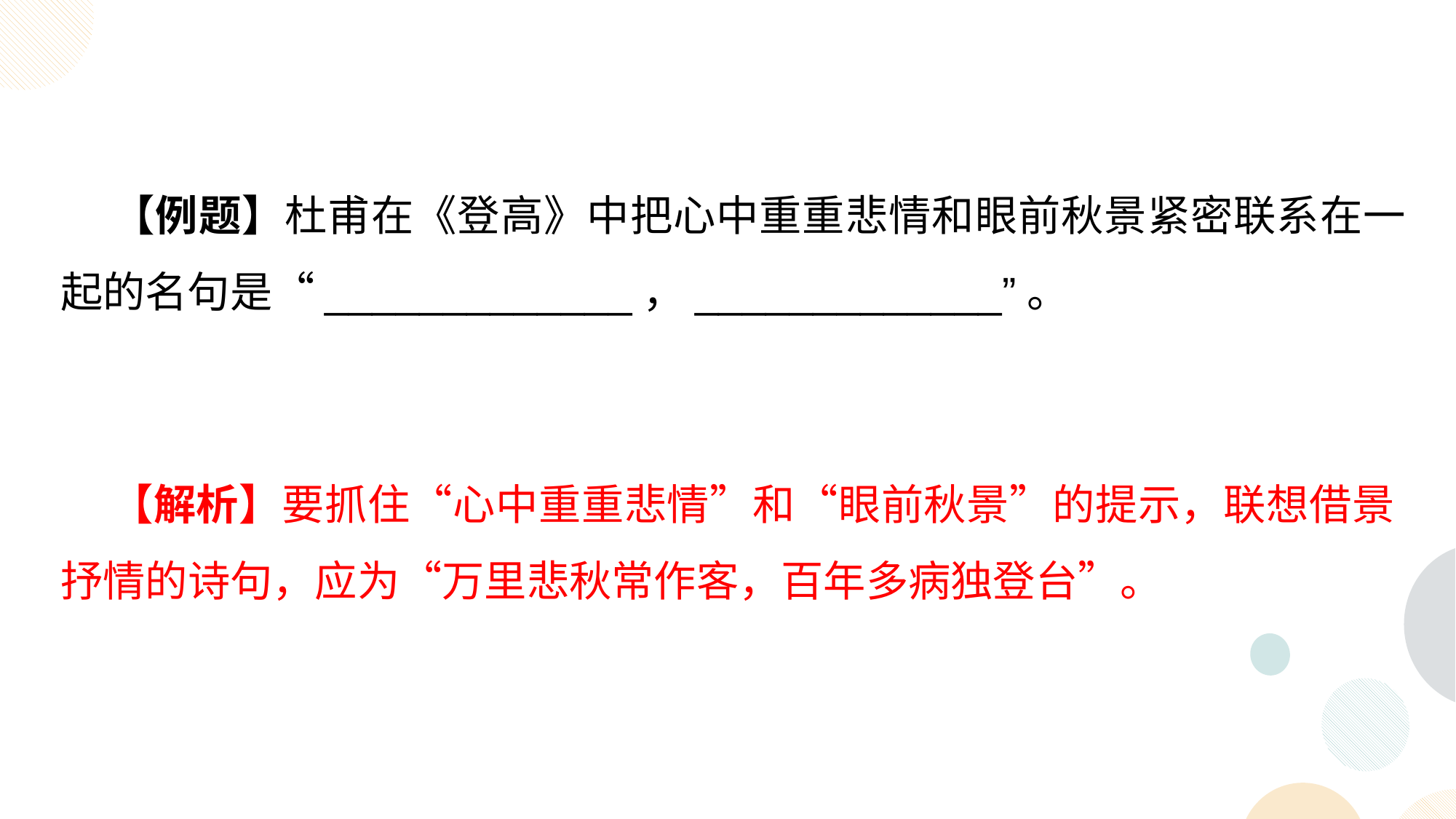

【例题】杜甫在《登高》中把心中重重悲情和眼前秋景紧密联系在一起的名句是“_____________，_____________”。
    【解析】要抓住“心中重重悲情”和“眼前秋景”的提示，联想借景抒情的诗句，应为“万里悲秋常作客，百年多病独登台”。